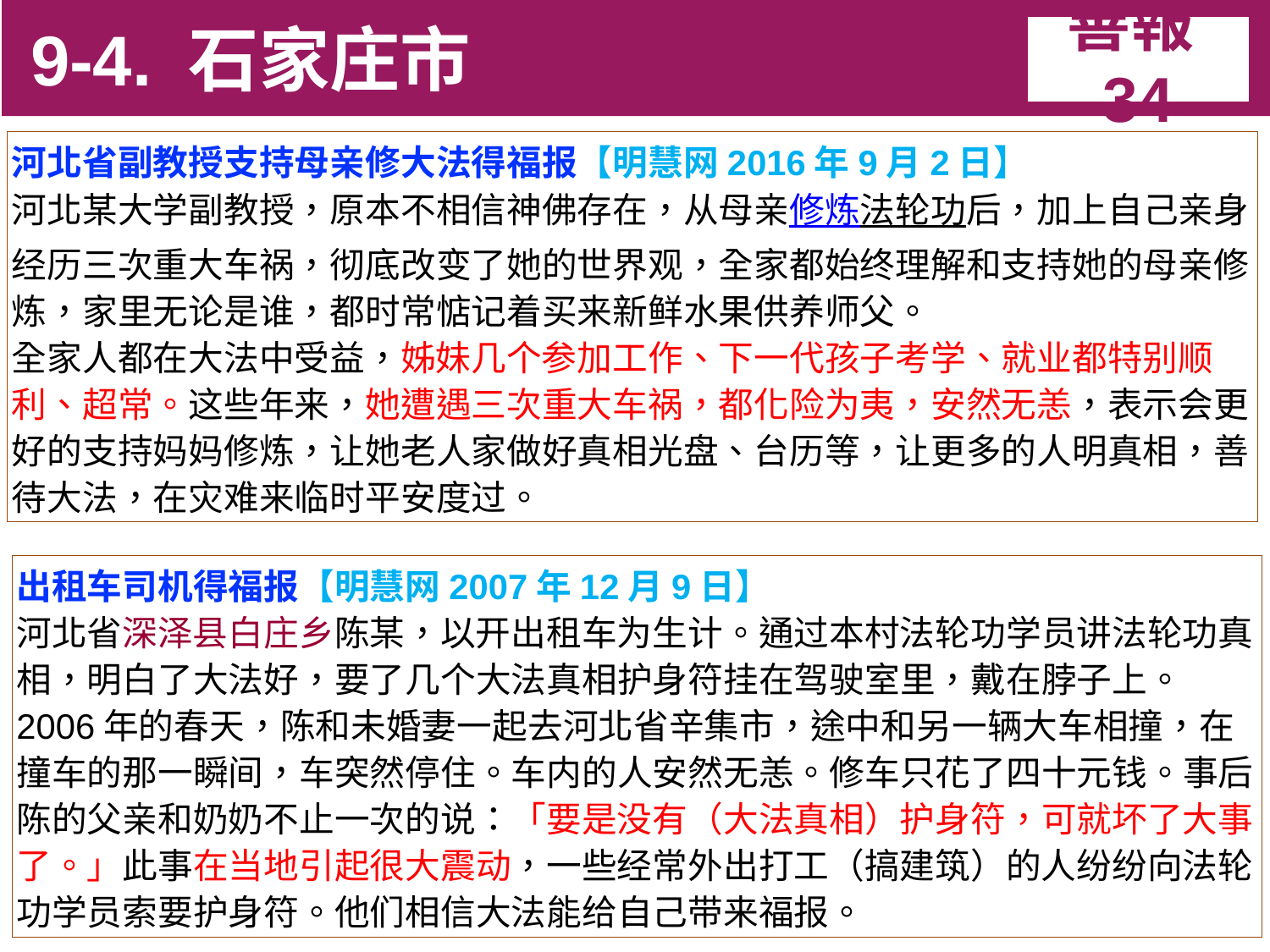

9-4. 石家庄市
善報34
11-3. XX市官員惡報實例
河北省副教授支持母亲修大法得福报【明慧网2016年9月2日】
河北某大学副教授，原本不相信神佛存在，从母亲修炼法轮功后，加上自己亲身经历三次重大车祸，彻底改变了她的世界观，全家都始终理解和支持她的母亲修炼，家里无论是谁，都时常惦记着买来新鲜水果供养师父。
全家人都在大法中受益，姊妹几个参加工作、下一代孩子考学、就业都特别顺利、超常。这些年来，她遭遇三次重大车祸，都化险为夷，安然无恙，表示会更好的支持妈妈修炼，让她老人家做好真相光盘、台历等，让更多的人明真相，善待大法，在灾难来临时平安度过。
出租车司机得福报【明慧网2007年12月9日】
河北省深泽县白庄乡陈某，以开出租车为生计。通过本村法轮功学员讲法轮功真相，明白了大法好，要了几个大法真相护身符挂在驾驶室里，戴在脖子上。
2006年的春天，陈和未婚妻一起去河北省辛集市，途中和另一辆大车相撞，在撞车的那一瞬间，车突然停住。车内的人安然无恙。修车只花了四十元钱。事后陈的父亲和奶奶不止一次的说：「要是没有（大法真相）护身符，可就坏了大事了。」此事在当地引起很大震动，一些经常外出打工（搞建筑）的人纷纷向法轮功学员索要护身符。他们相信大法能给自己带来福报。